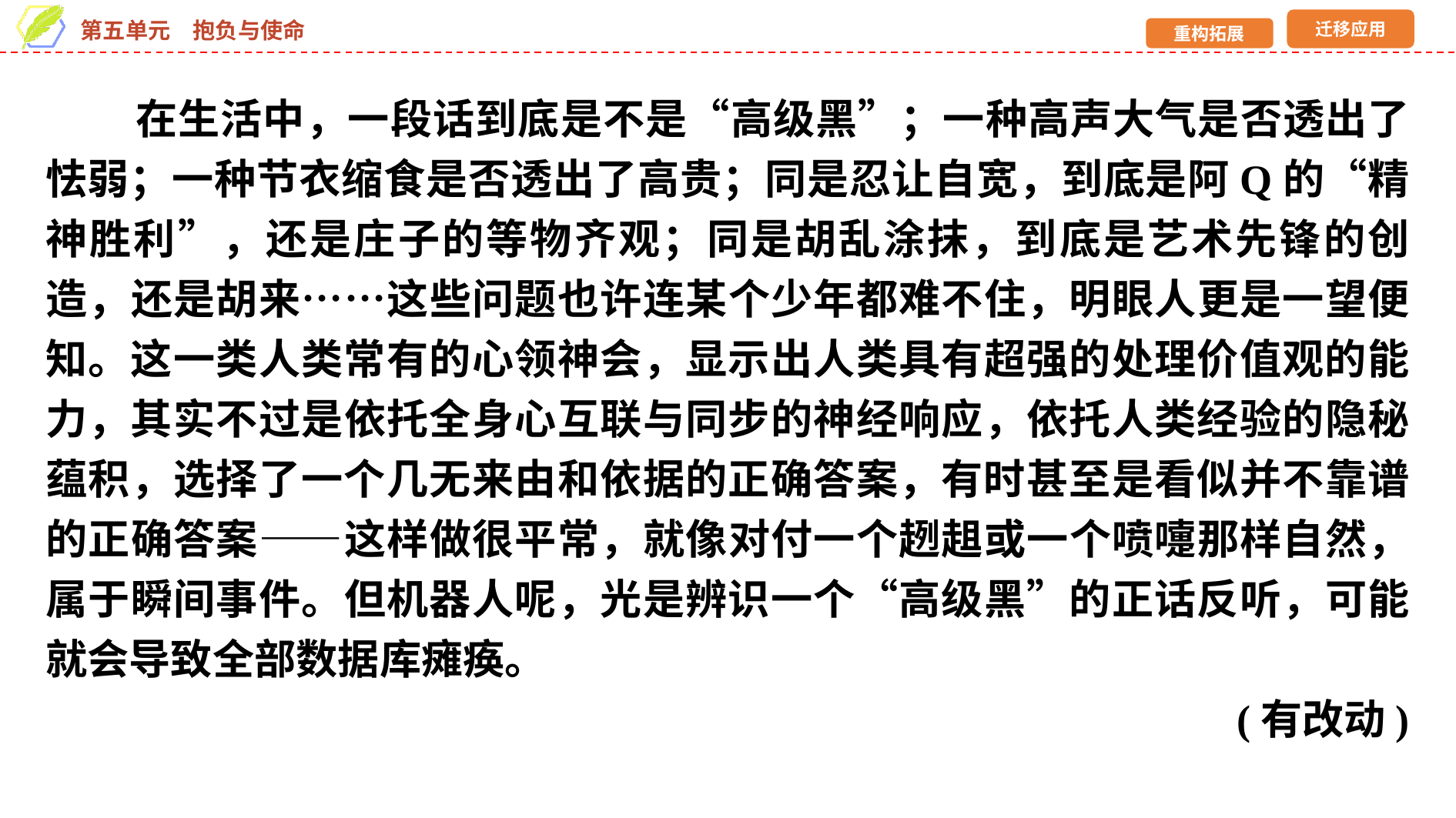

在生活中，一段话到底是不是“高级黑”；一种高声大气是否透出了怯弱；一种节衣缩食是否透出了高贵；同是忍让自宽，到底是阿Q的“精神胜利”，还是庄子的等物齐观；同是胡乱涂抹，到底是艺术先锋的创造，还是胡来……这些问题也许连某个少年都难不住，明眼人更是一望便知。这一类人类常有的心领神会，显示出人类具有超强的处理价值观的能力，其实不过是依托全身心互联与同步的神经响应，依托人类经验的隐秘蕴积，选择了一个几无来由和依据的正确答案，有时甚至是看似并不靠谱的正确答案——这样做很平常，就像对付一个趔趄或一个喷嚏那样自然，属于瞬间事件。但机器人呢，光是辨识一个“高级黑”的正话反听，可能就会导致全部数据库瘫痪。
(有改动)